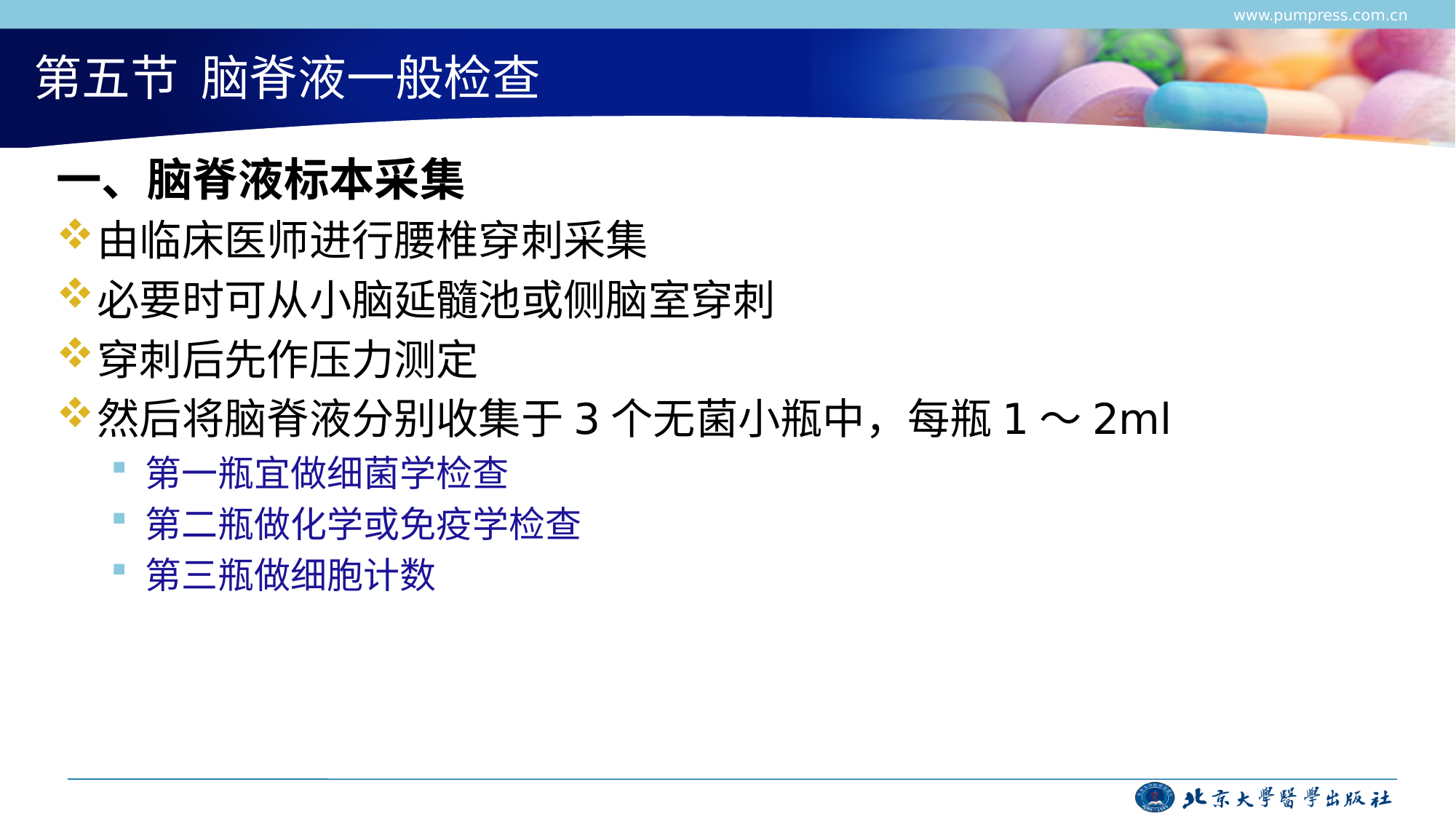

www.pumpress.com.cn
# 第五节  脑脊液一般检查
一、脑脊液标本采集
由临床医师进行腰椎穿刺采集
必要时可从小脑延髓池或侧脑室穿刺
穿刺后先作压力测定
然后将脑脊液分别收集于3个无菌小瓶中，每瓶1～2ml
第一瓶宜做细菌学检查
第二瓶做化学或免疫学检查
第三瓶做细胞计数